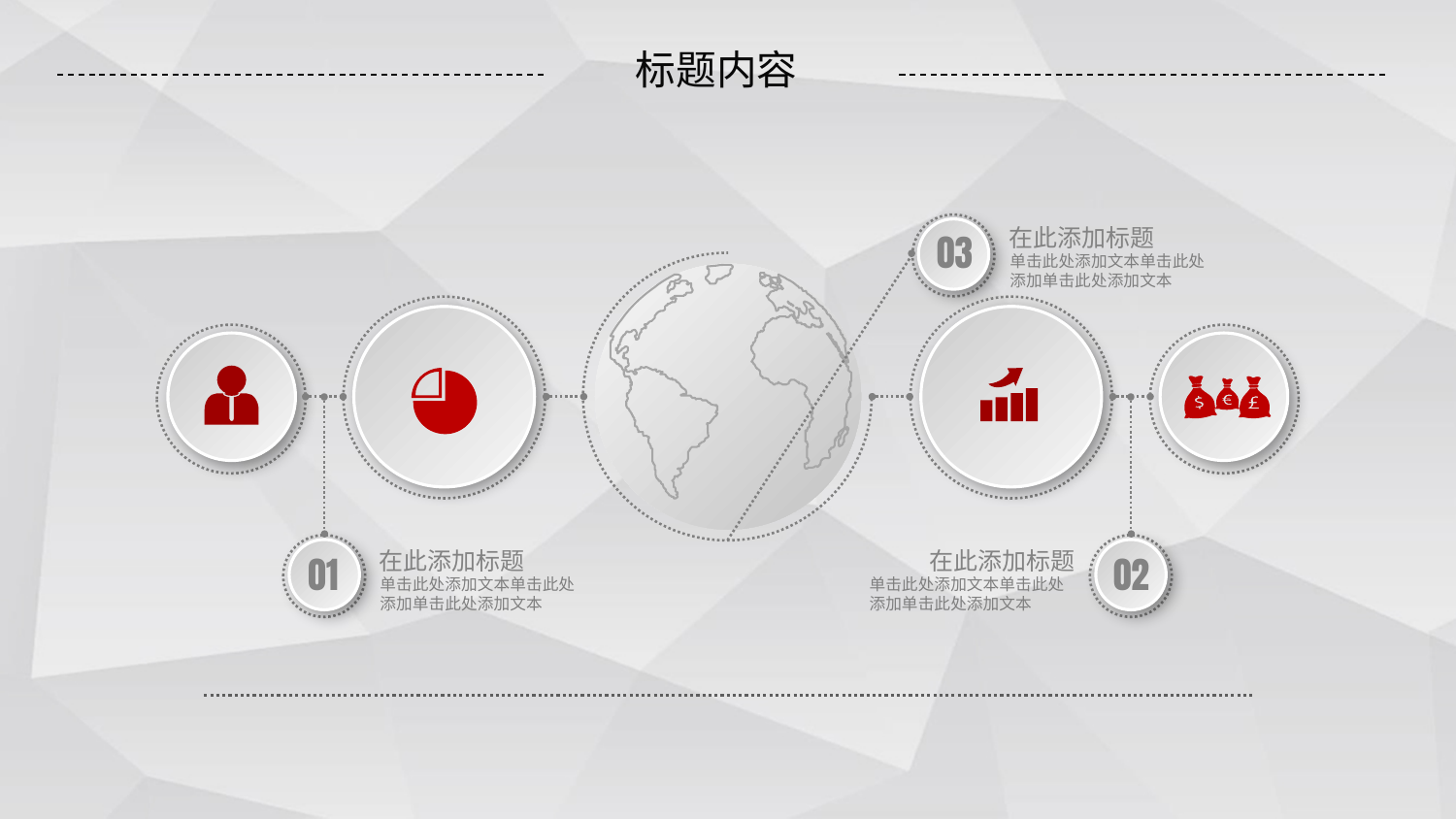

标题内容

在此添加标题
单击此处添加文本单击此处添加单击此处添加文本
03

在此添加标题
单击此处添加文本单击此处添加单击此处添加文本
在此添加标题
单击此处添加文本单击此处添加单击此处添加文本
01
02